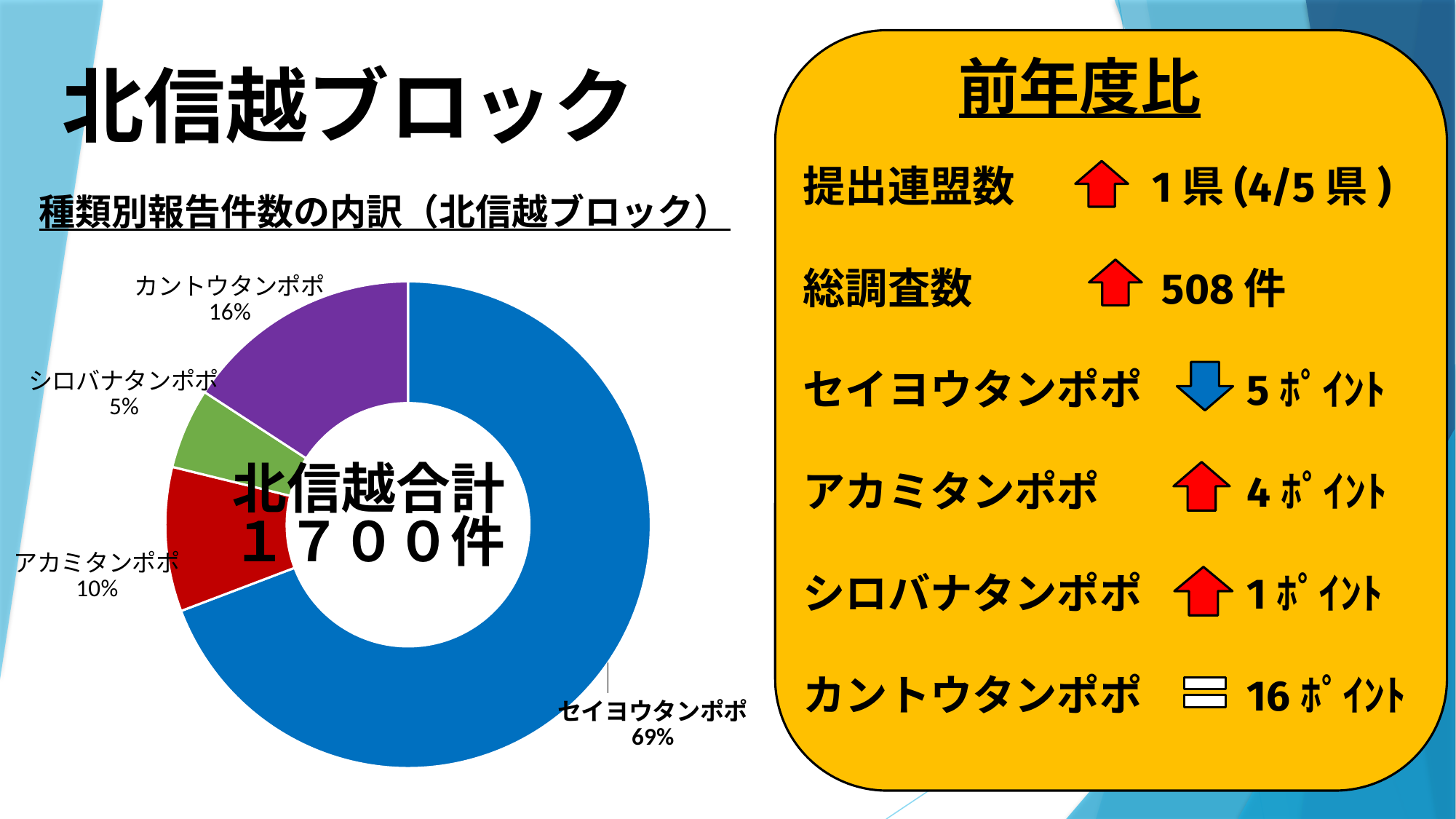

# 北信越ブロック
前年度比
提出連盟数　　　1県(4/5県)

総調査数　　　　 508件

セイヨウタンポポ　　 5ﾎﾟｲﾝﾄ

アカミタンポポ　　　 4ﾎﾟｲﾝﾄ

シロバナタンポポ　　 1ﾎﾟｲﾝﾄ

カントウタンポポ　　 16ﾎﾟｲﾝﾄ

種類別報告件数の内訳（北信越ブロック）

### Chart

| Category |  |
|---|---|
| セイヨウタンポポ | 1177.0 |
| アカミタンポポ | 163.0 |
| シロバナタンポポ | 91.0 |
| カントウタンポポ | 269.0 |